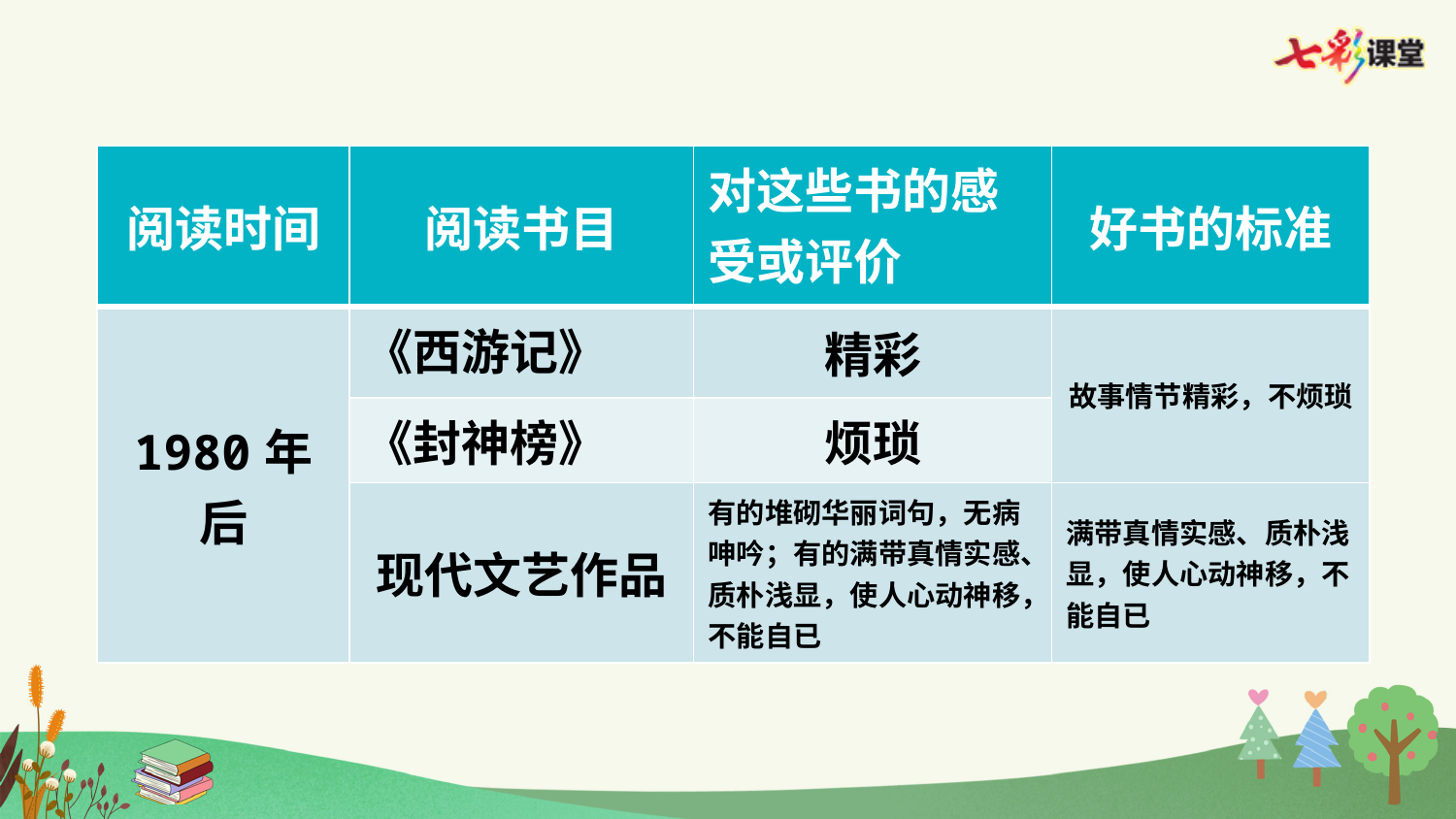

| 阅读时间 | 阅读书目 | 对这些书的感受或评价 | 好书的标准 |
| --- | --- | --- | --- |
| 1980年后 | 《西游记》 | 精彩 | 故事情节精彩，不烦琐 |
|  | 《封神榜》 | 烦琐 |  |
|  | 现代文艺作品 | 有的堆砌华丽词句，无病呻吟；有的满带真情实感、质朴浅显，使人心动神移，不能自已 | 满带真情实感、质朴浅显，使人心动神移，不能自已 |